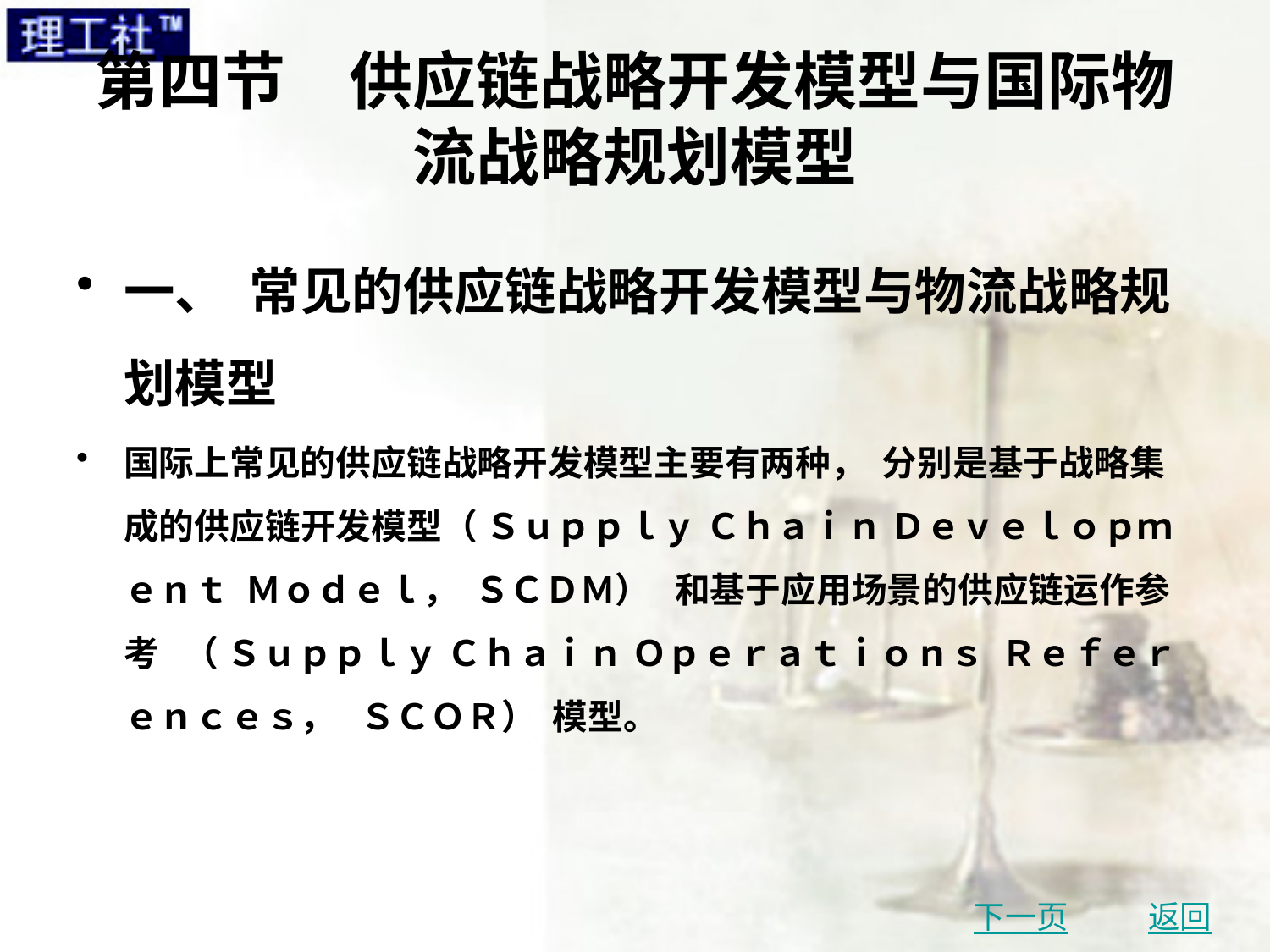

# 第四节　供应链战略开发模型与国际物流战略规划模型
一、  常见的供应链战略开发模型与物流战略规划模型
国际上常见的供应链战略开发模型主要有两种，  分别是基于战略集成的供应链开发模型（ Ｓｕｐｐｌｙ Ｃｈａｉｎ Ｄｅｖｅｌｏｐｍｅｎｔ  Ｍｏｄｅｌ，  ＳＣＤＭ）   和基于应用场景的供应链运作参考   （ Ｓｕｐｐｌｙ Ｃｈａｉｎ Ｏｐｅｒａｔｉｏｎｓ  Ｒｅｆｅｒｅｎｃｅｓ，   ＳＣＯＲ）  模型。

下一页
返回